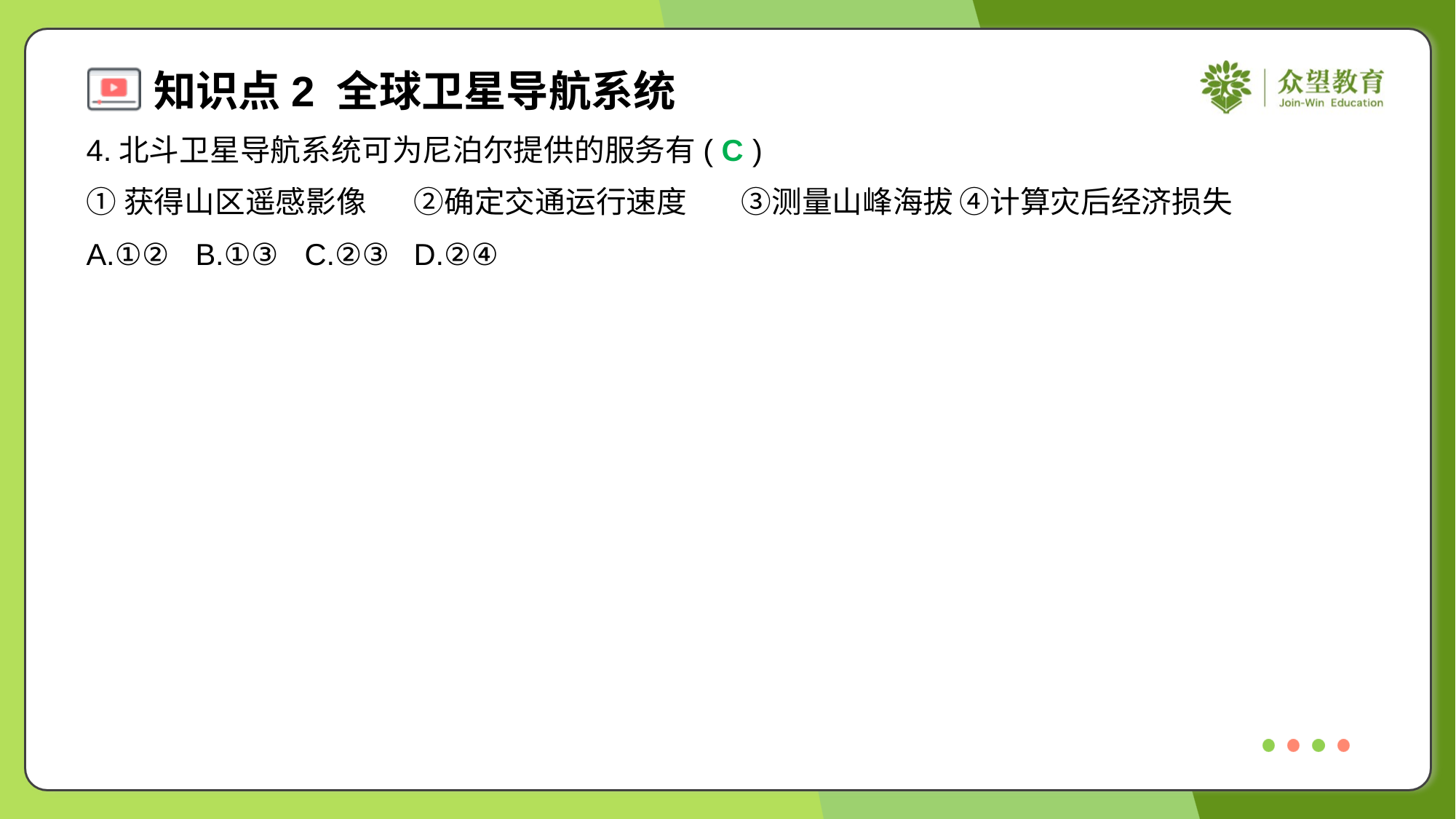

4.北斗卫星导航系统可为尼泊尔提供的服务有(     )
C
①获得山区遥感影像	②确定交通运行速度	③测量山峰海拔	④计算灾后经济损失
A.①②	B.①③	C.②③	D.②④